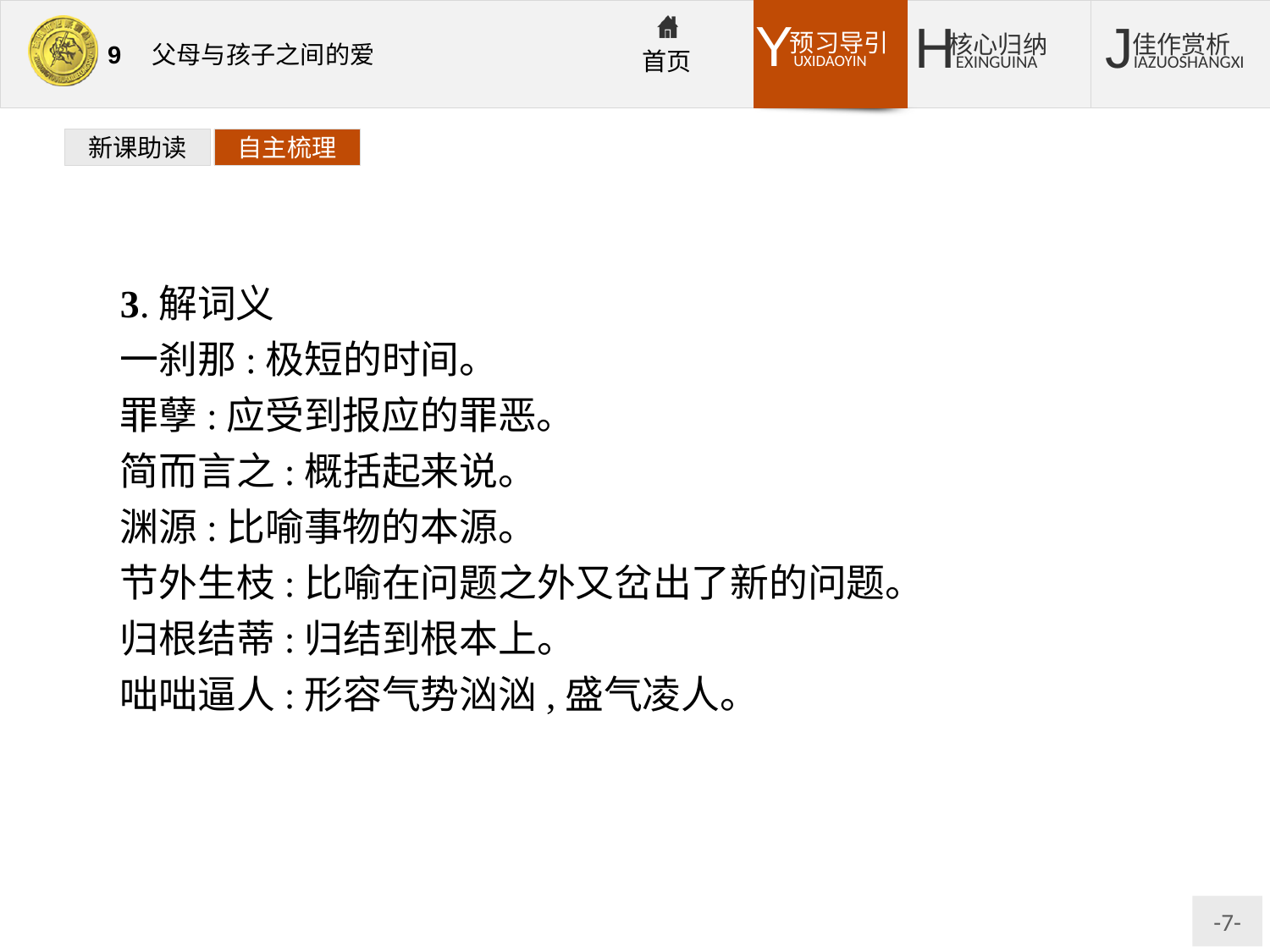

新课助读
自主梳理
3.解词义
一刹那:极短的时间。
罪孽:应受到报应的罪恶。
简而言之:概括起来说。
渊源:比喻事物的本源。
节外生枝:比喻在问题之外又岔出了新的问题。
归根结蒂:归结到根本上。
咄咄逼人:形容气势汹汹,盛气凌人。